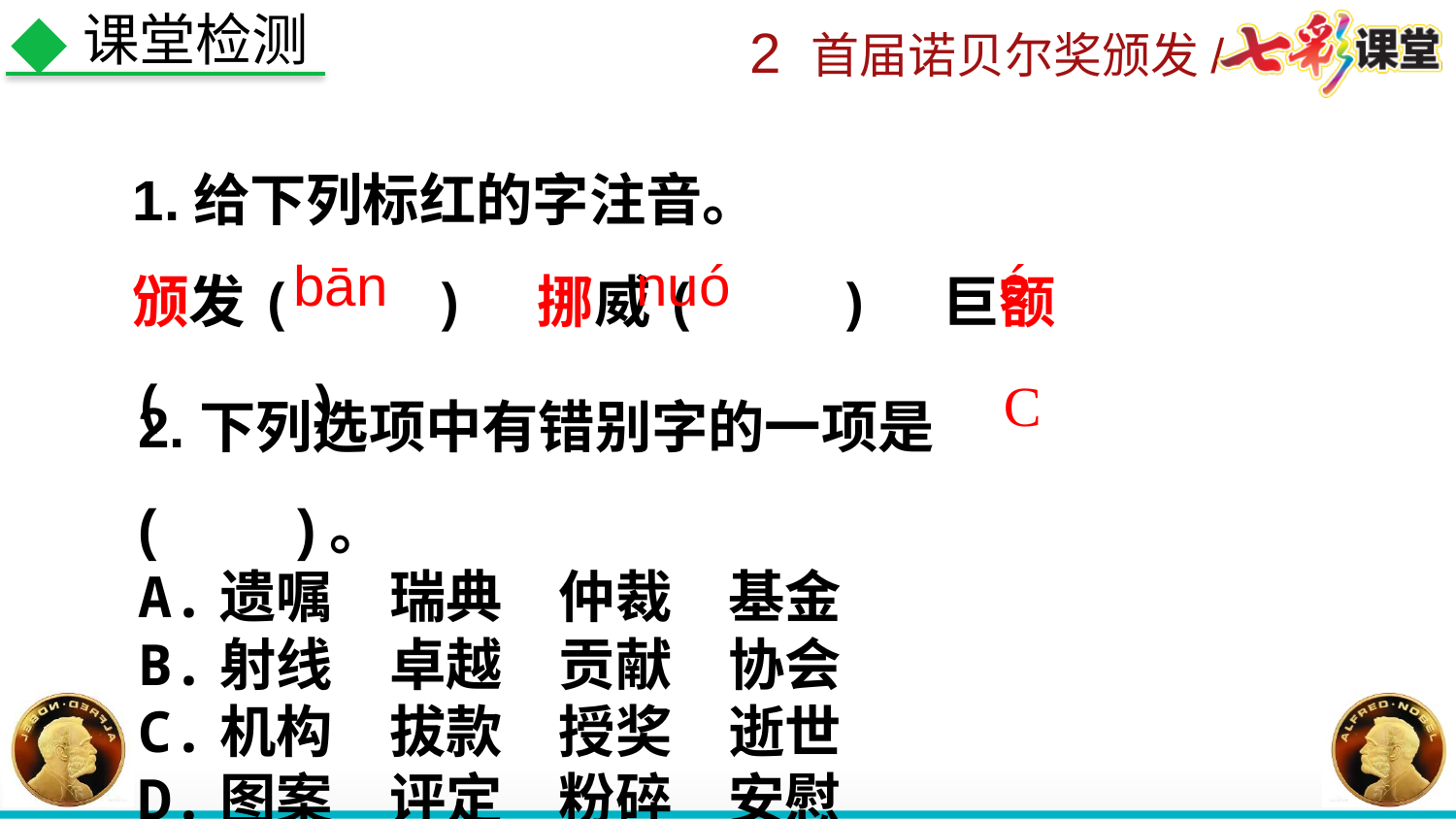

课堂检测

1.给下列标红的字注音。
颁发(　　)　挪威(　　)　巨额(　　)
bān
nuó
é
2.下列选项中有错别字的一项是(　　)。
A.遗嘱　瑞典　仲裁　基金
B.射线　卓越　贡献　协会
C.机构　拔款　授奖　逝世
D.图案　评定　粉碎　安慰
C